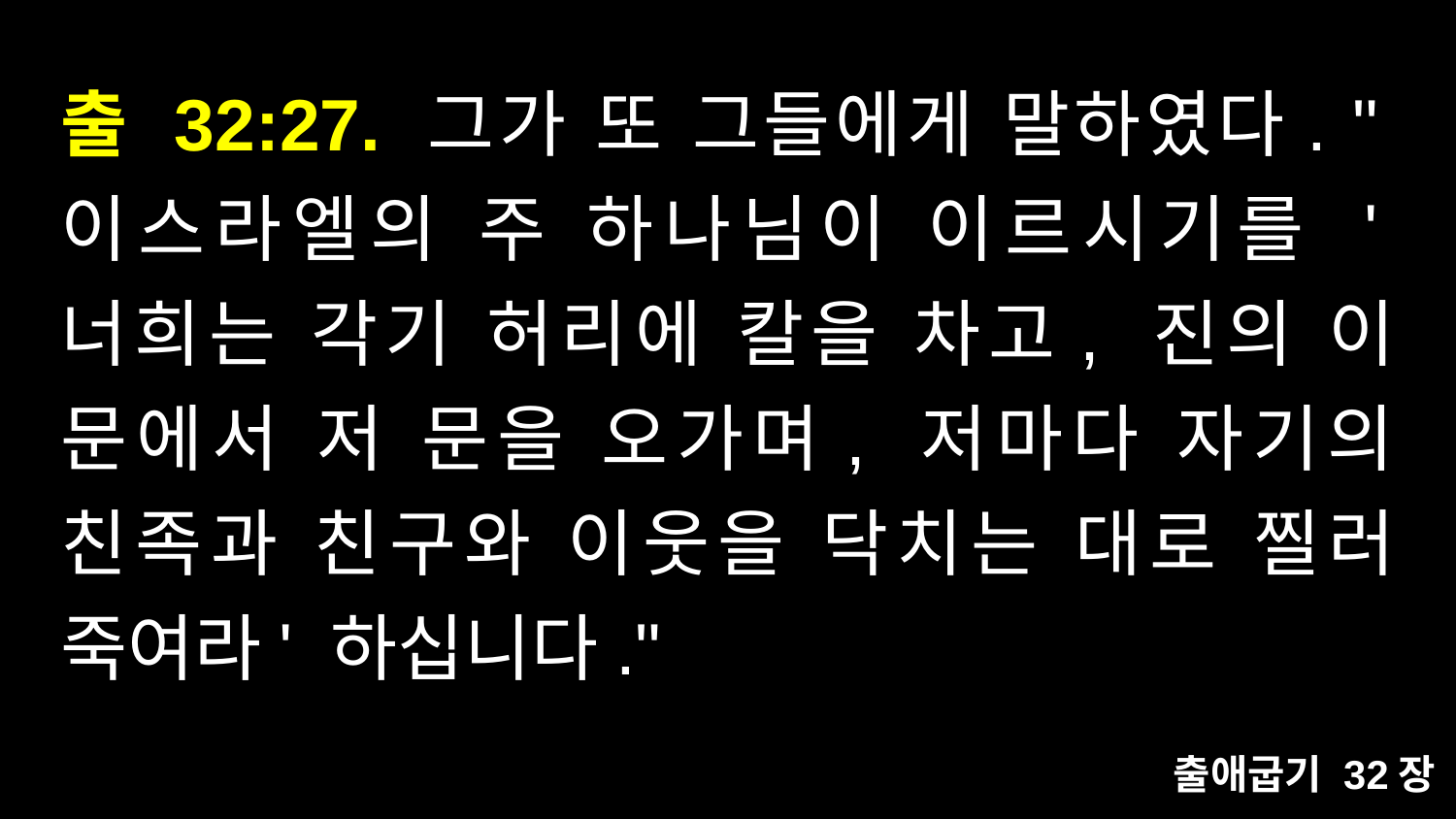

# 출 32:27. 그가 또 그들에게 말하였다. "이스라엘의 주 하나님이 이르시기를 '너희는 각기 허리에 칼을 차고, 진의 이 문에서 저 문을 오가며, 저마다 자기의 친족과 친구와 이웃을 닥치는 대로 찔러 죽여라' 하십니다."
출애굽기 32장